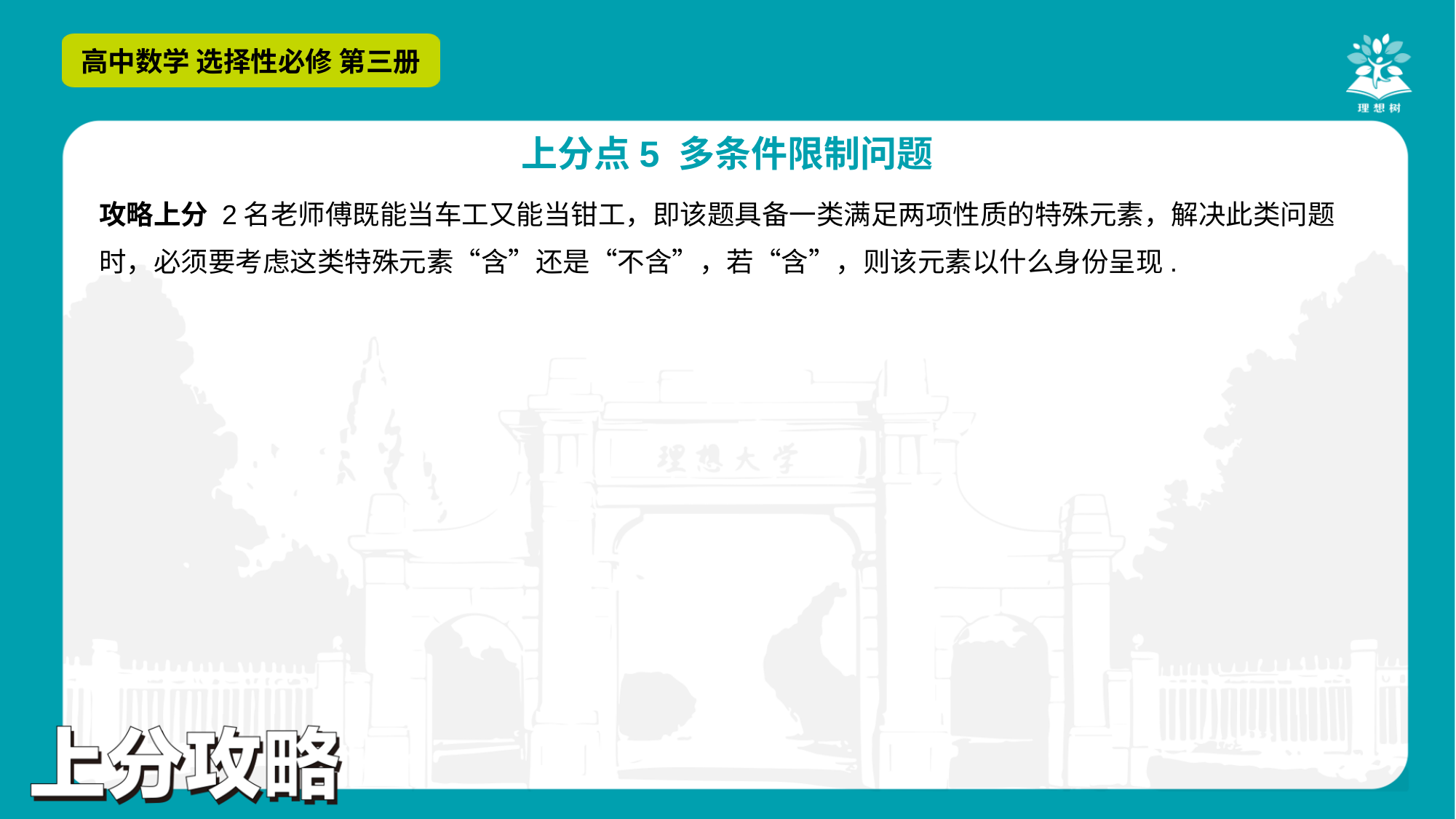

攻略上分 2名老师傅既能当车工又能当钳工，即该题具备一类满足两项性质的特殊元素，解决此类问题
时，必须要考虑这类特殊元素“含”还是“不含”，若“含”，则该元素以什么身份呈现.